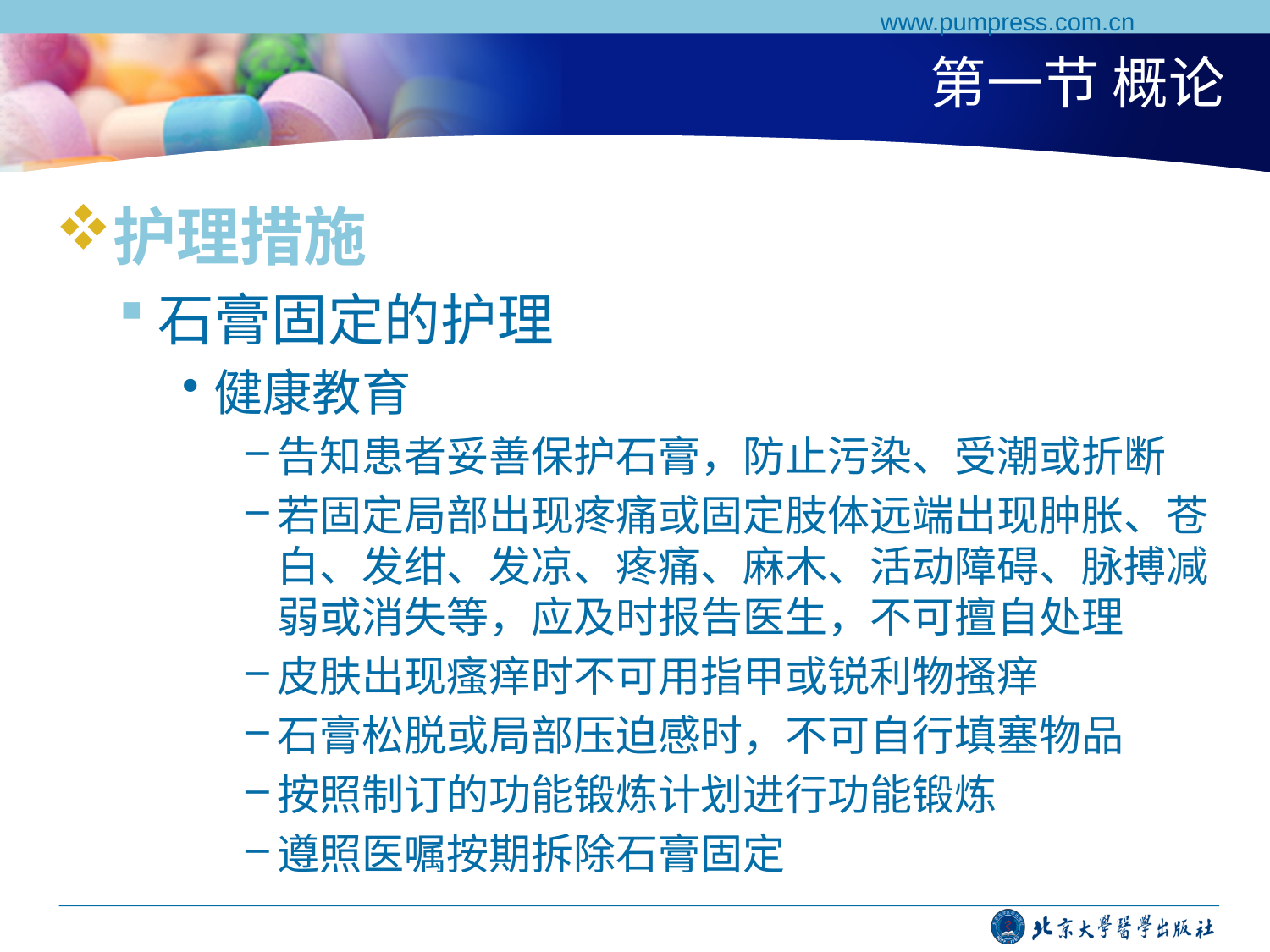

www.pumpress.com.cn
# 第一节 概论
护理措施
石膏固定的护理
健康教育
告知患者妥善保护石膏，防止污染、受潮或折断
若固定局部出现疼痛或固定肢体远端出现肿胀、苍白、发绀、发凉、疼痛、麻木、活动障碍、脉搏减弱或消失等，应及时报告医生，不可擅自处理
皮肤出现瘙痒时不可用指甲或锐利物搔痒
石膏松脱或局部压迫感时，不可自行填塞物品
按照制订的功能锻炼计划进行功能锻炼
遵照医嘱按期拆除石膏固定